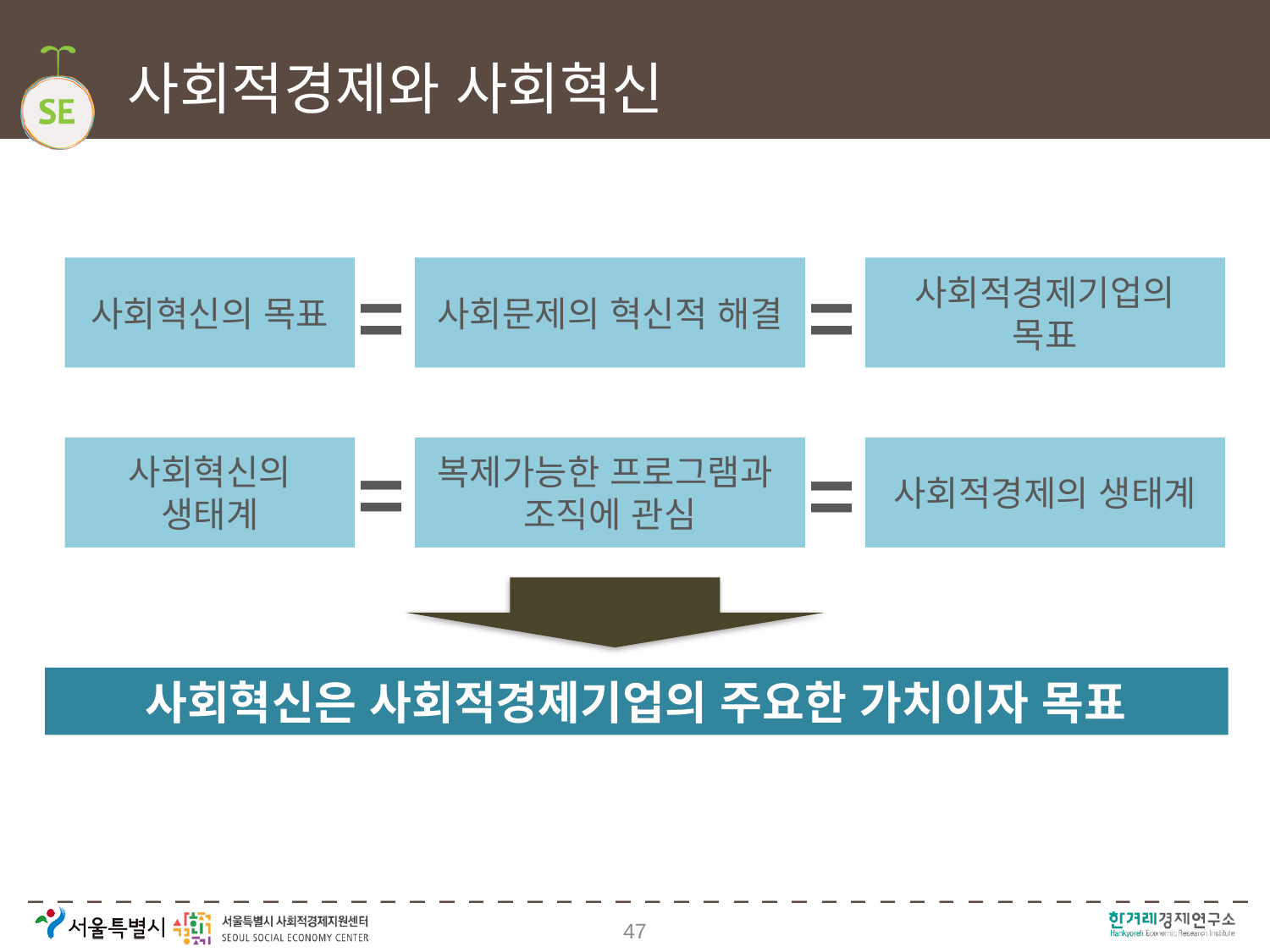

# 사회적경제와 사회혁신
사회혁신의 목표
사회문제의 혁신적 해결
사회적경제기업의 목표
=
=
=
=
사회혁신의 생태계
복제가능한 프로그램과
조직에 관심
사회적경제의 생태계

사회혁신은 사회적경제기업의 주요한 가치이자 목표
47